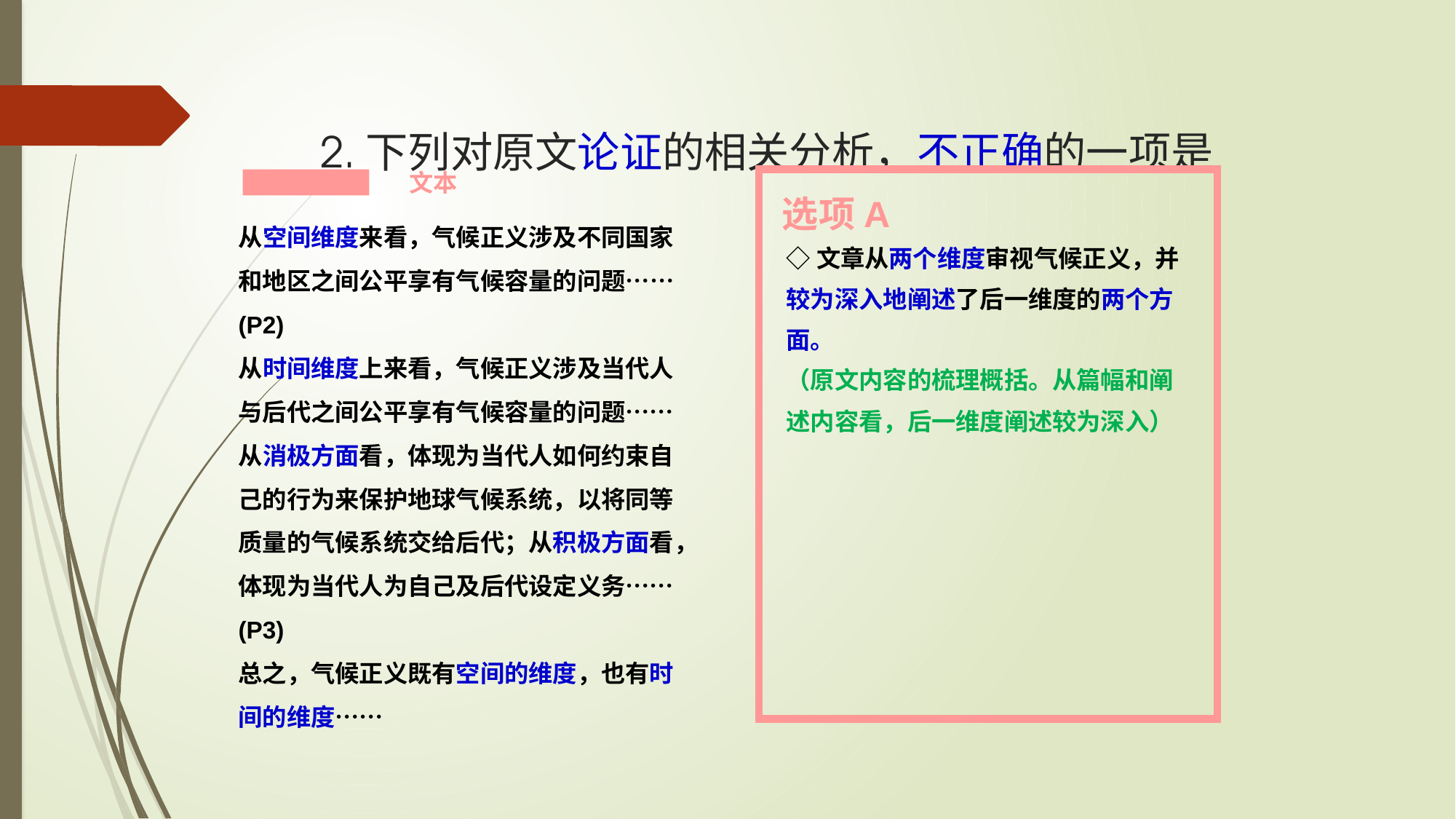

# 2.下列对原文论证的相关分析，不正确的一项是
文本

选项A
从空间维度来看，气候正义涉及不同国家和地区之间公平享有气候容量的问题……(P2)
从时间维度上来看，气候正义涉及当代人与后代之间公平享有气候容量的问题……从消极方面看，体现为当代人如何约束自己的行为来保护地球气候系统，以将同等质量的气候系统交给后代；从积极方面看，体现为当代人为自己及后代设定义务……(P3)
总之，气候正义既有空间的维度，也有时间的维度……
◇文章从两个维度审视气候正义，并较为深入地阐述了后一维度的两个方面。
（原文内容的梳理概括。从篇幅和阐述内容看，后一维度阐述较为深入）